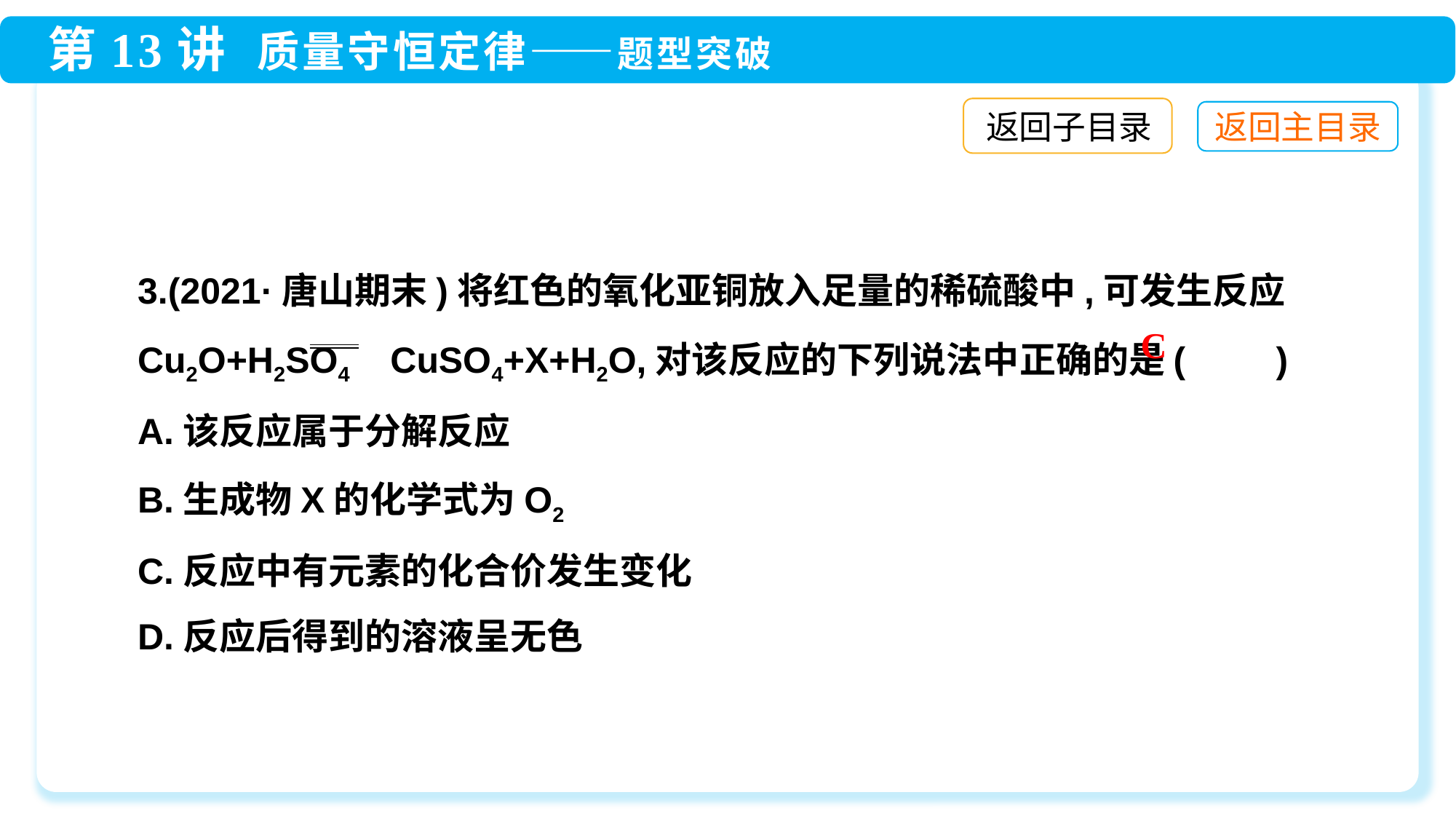

返回子目录
3.(2021·唐山期末)将红色的氧化亚铜放入足量的稀硫酸中,可发生反应Cu2O+H2SO4    CuSO4+X+H2O,对该反应的下列说法中正确的是(　　)
A.该反应属于分解反应
B.生成物X的化学式为O2
C.反应中有元素的化合价发生变化
D.反应后得到的溶液呈无色
C